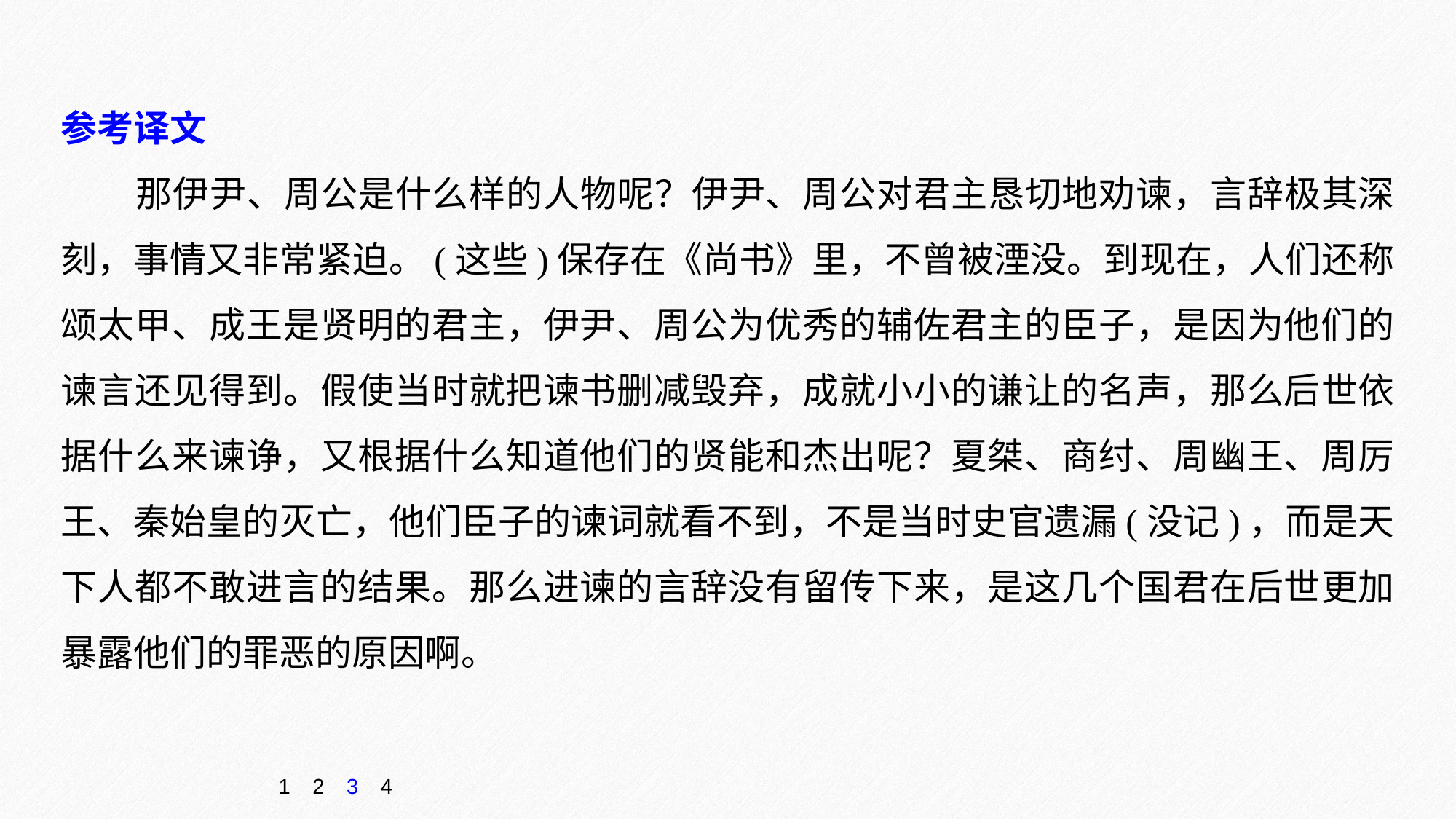

参考译文
那伊尹、周公是什么样的人物呢？伊尹、周公对君主恳切地劝谏，言辞极其深刻，事情又非常紧迫。(这些)保存在《尚书》里，不曾被湮没。到现在，人们还称颂太甲、成王是贤明的君主，伊尹、周公为优秀的辅佐君主的臣子，是因为他们的谏言还见得到。假使当时就把谏书删减毁弃，成就小小的谦让的名声，那么后世依据什么来谏诤，又根据什么知道他们的贤能和杰出呢？夏桀、商纣、周幽王、周厉王、秦始皇的灭亡，他们臣子的谏词就看不到，不是当时史官遗漏(没记)，而是天下人都不敢进言的结果。那么进谏的言辞没有留传下来，是这几个国君在后世更加暴露他们的罪恶的原因啊。
1
2
3
4